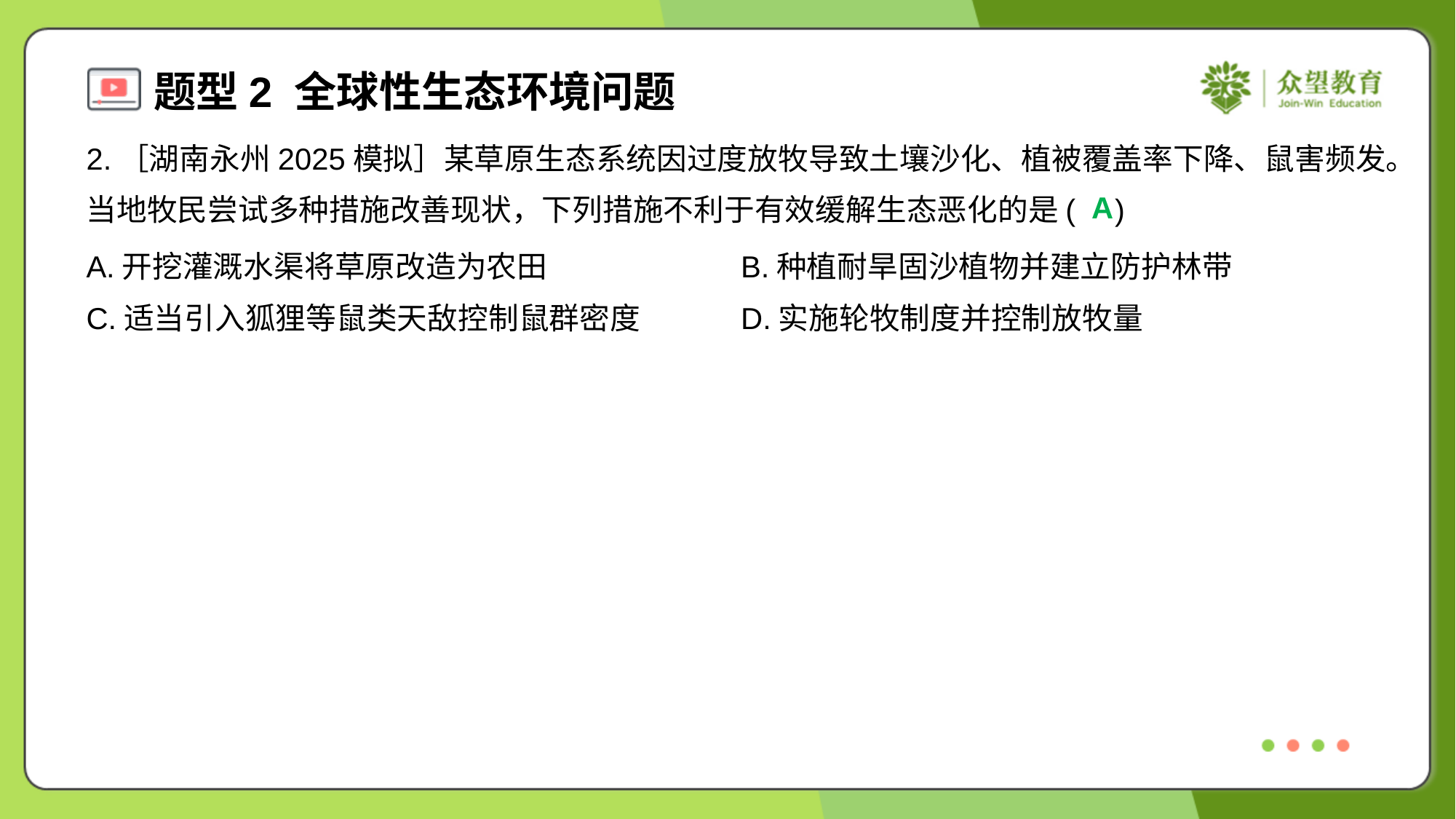

2.［湖南永州2025模拟］某草原生态系统因过度放牧导致土壤沙化、植被覆盖率下降、鼠害频发。
当地牧民尝试多种措施改善现状，下列措施不利于有效缓解生态恶化的是(     )
A
A.开挖灌溉水渠将草原改造为农田	B.种植耐旱固沙植物并建立防护林带
C.适当引入狐狸等鼠类天敌控制鼠群密度	D.实施轮牧制度并控制放牧量